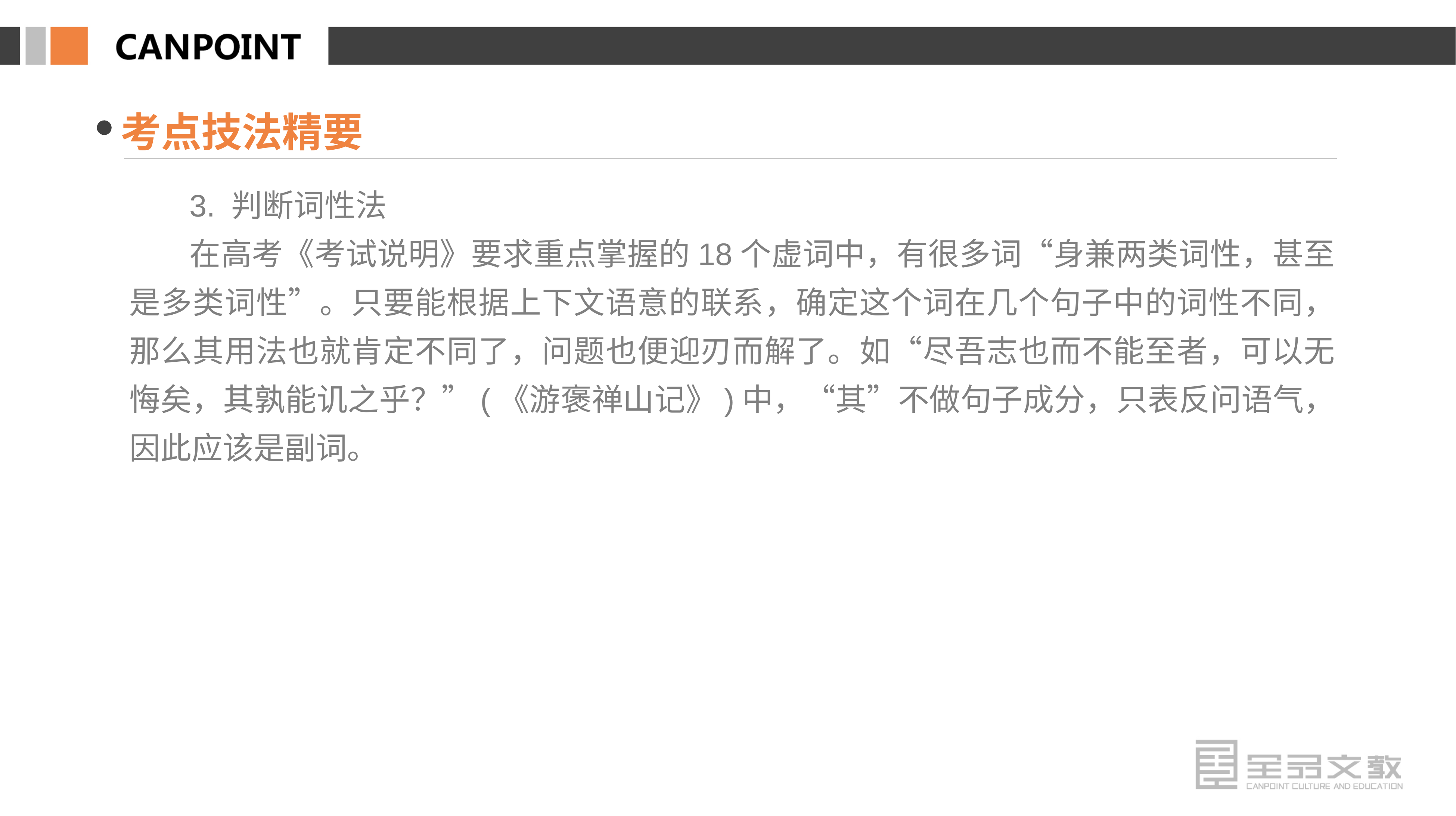

考点技法精要

3. 判断词性法
在高考《考试说明》要求重点掌握的18个虚词中，有很多词“身兼两类词性，甚至是多类词性”。只要能根据上下文语意的联系，确定这个词在几个句子中的词性不同，那么其用法也就肯定不同了，问题也便迎刃而解了。如“尽吾志也而不能至者，可以无悔矣，其孰能讥之乎？”(《游褒禅山记》)中，“其”不做句子成分，只表反问语气，因此应该是副词。